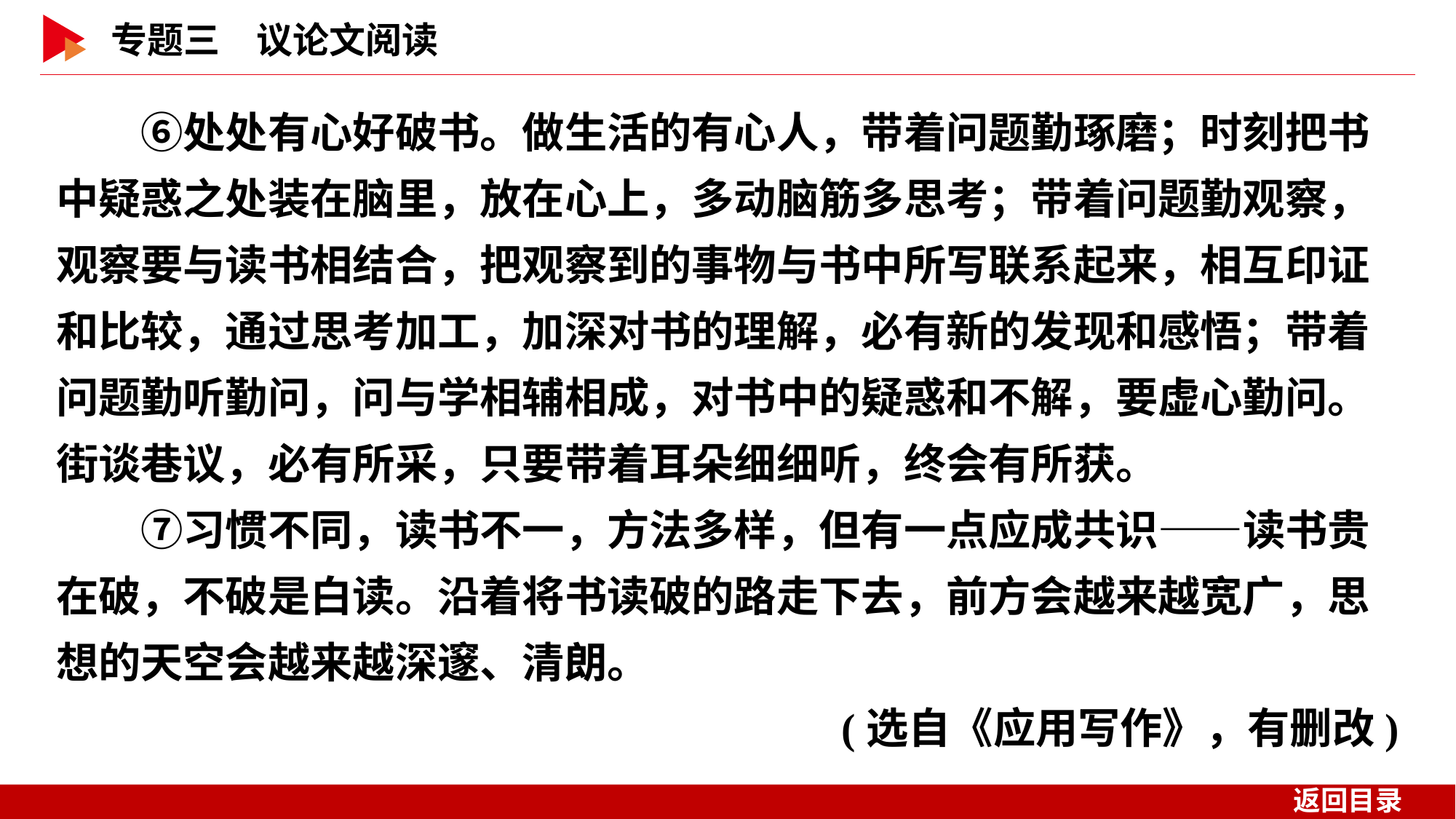

⑥处处有心好破书。做生活的有心人，带着问题勤琢磨；时刻把书中疑惑之处装在脑里，放在心上，多动脑筋多思考；带着问题勤观察，观察要与读书相结合，把观察到的事物与书中所写联系起来，相互印证和比较，通过思考加工，加深对书的理解，必有新的发现和感悟；带着问题勤听勤问，问与学相辅相成，对书中的疑惑和不解，要虚心勤问。街谈巷议，必有所采，只要带着耳朵细细听，终会有所获。
　　⑦习惯不同，读书不一，方法多样，但有一点应成共识——读书贵在破，不破是白读。沿着将书读破的路走下去，前方会越来越宽广，思想的天空会越来越深邃、清朗。
(选自《应用写作》，有删改)